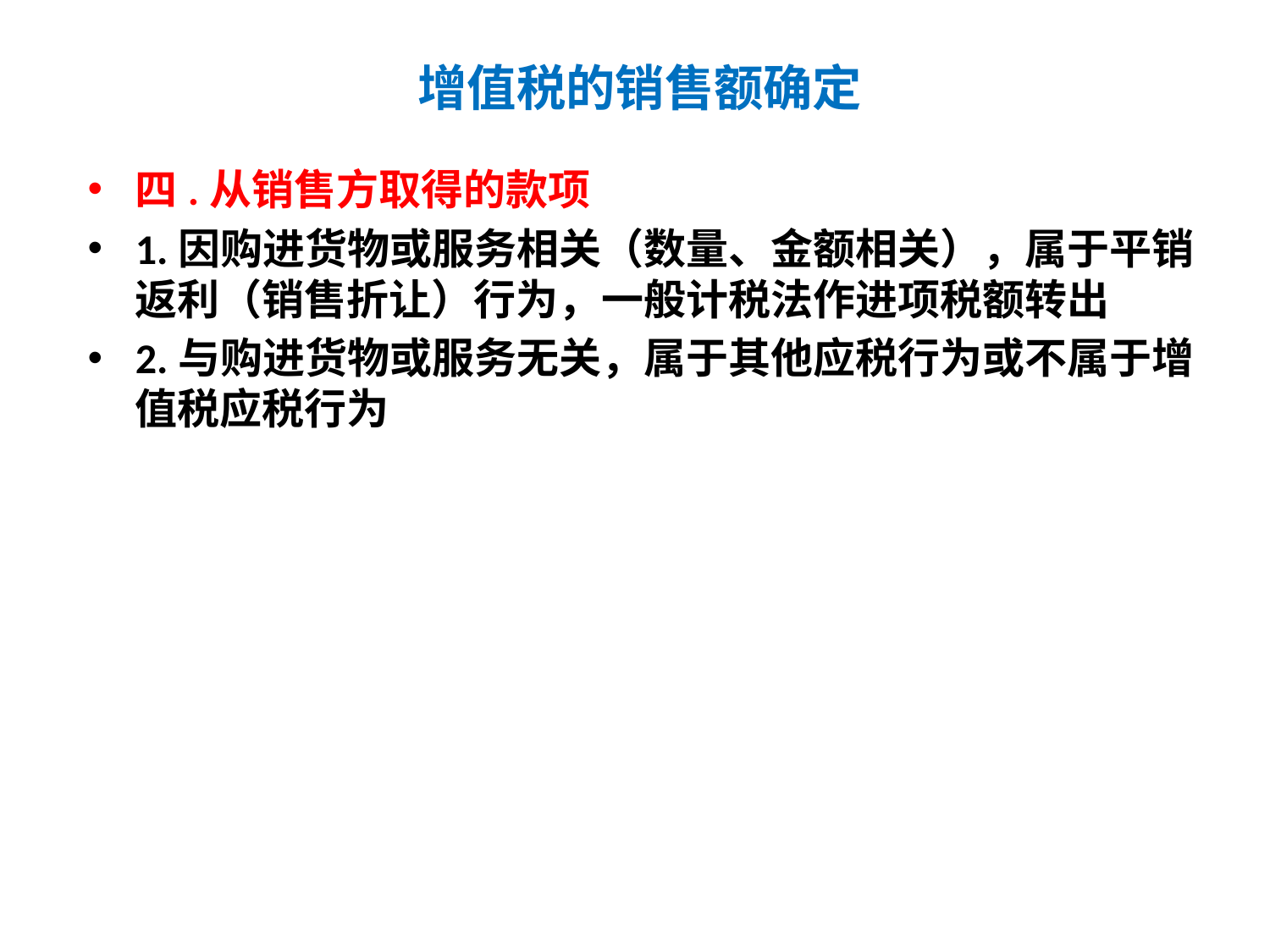

# 增值税的销售额确定
四.从销售方取得的款项
1.因购进货物或服务相关（数量、金额相关），属于平销返利（销售折让）行为，一般计税法作进项税额转出
2.与购进货物或服务无关，属于其他应税行为或不属于增值税应税行为